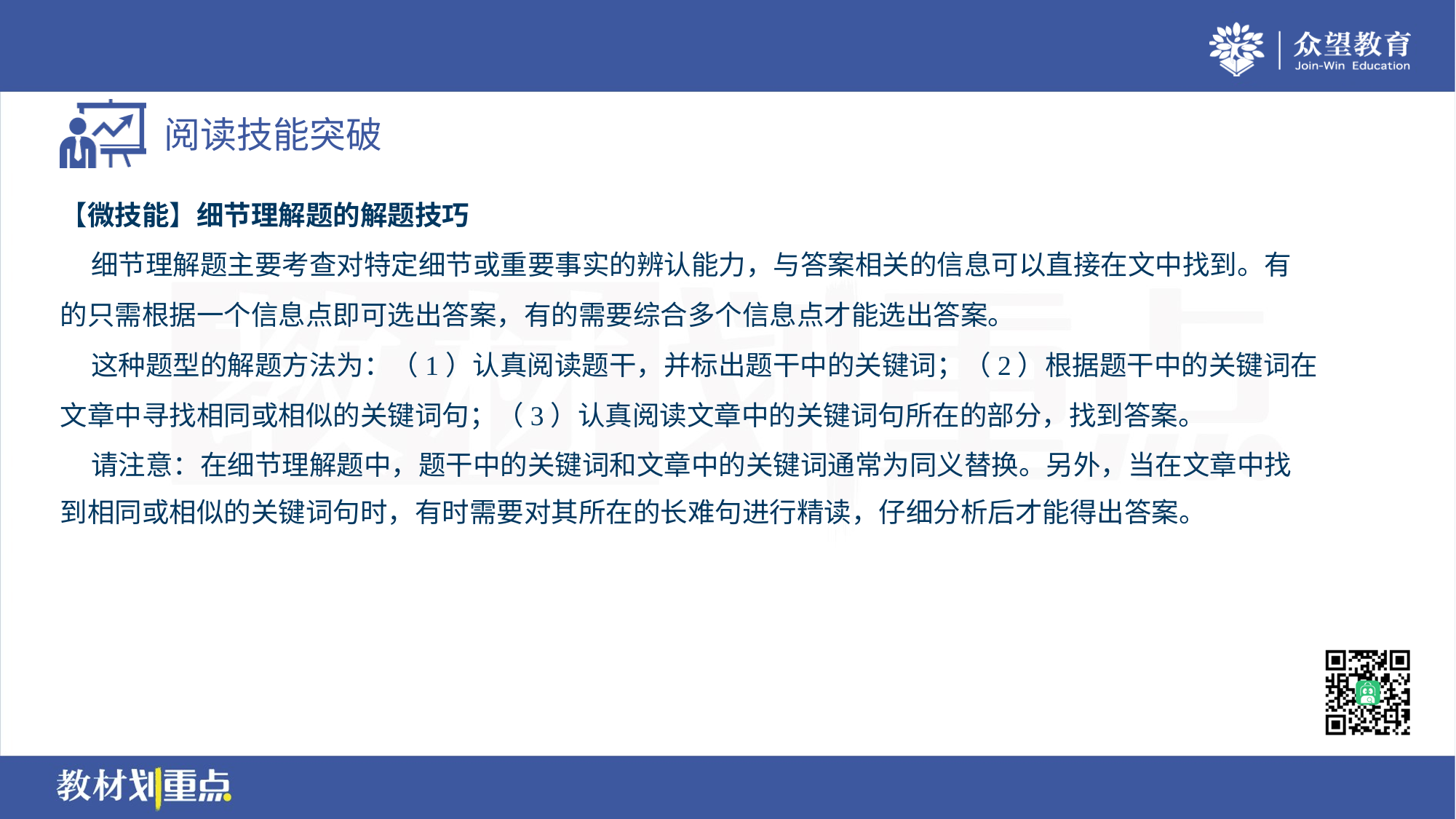

【微技能】细节理解题的解题技巧
    细节理解题主要考查对特定细节或重要事实的辨认能力，与答案相关的信息可以直接在文中找到。有
的只需根据一个信息点即可选出答案，有的需要综合多个信息点才能选出答案。
    这种题型的解题方法为：（1）认真阅读题干，并标出题干中的关键词；（2）根据题干中的关键词在
文章中寻找相同或相似的关键词句；（3）认真阅读文章中的关键词句所在的部分，找到答案。
    请注意：在细节理解题中，题干中的关键词和文章中的关键词通常为同义替换。另外，当在文章中找
到相同或相似的关键词句时，有时需要对其所在的长难句进行精读，仔细分析后才能得出答案。